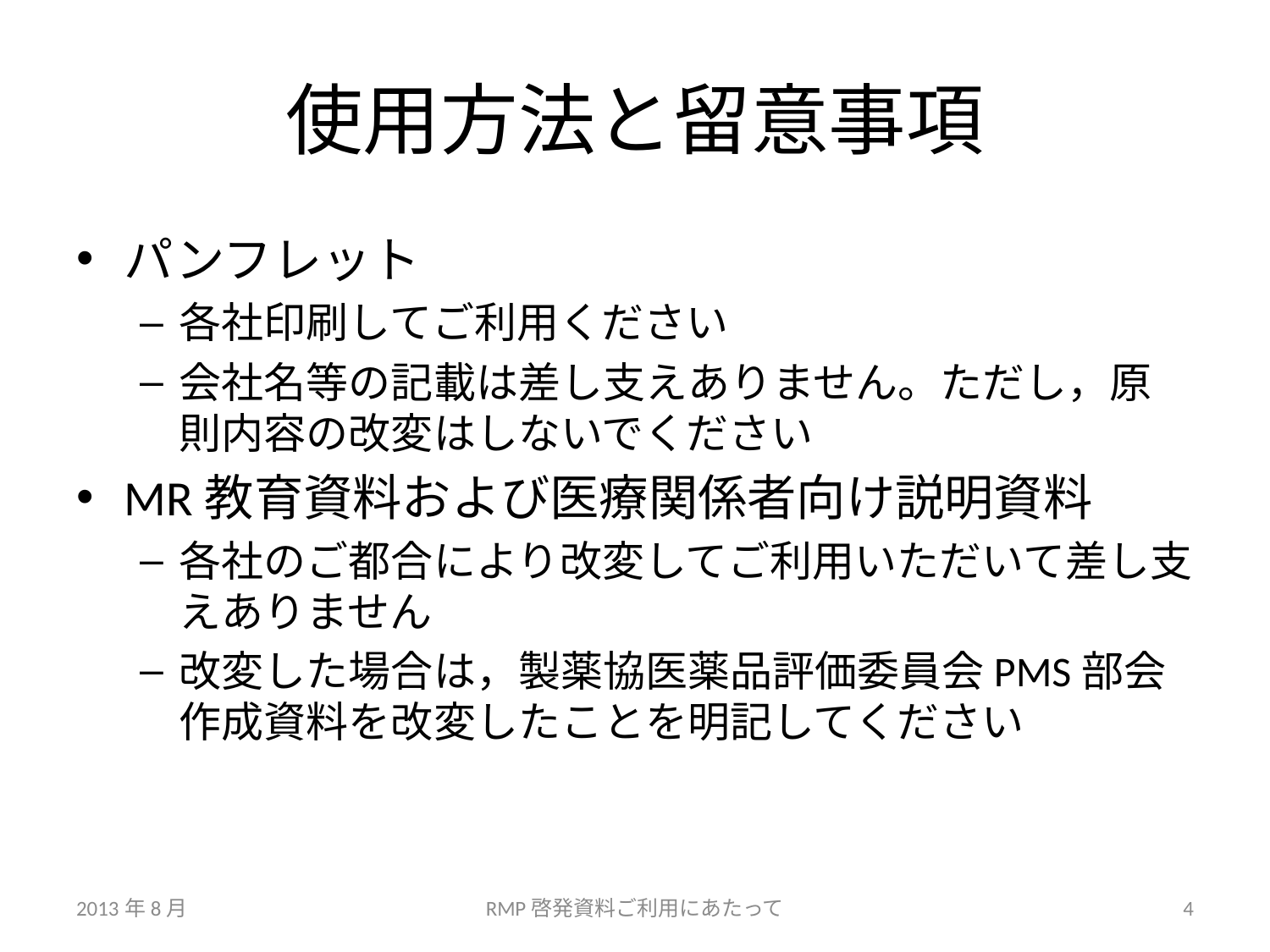

# 使用方法と留意事項
パンフレット
各社印刷してご利用ください
会社名等の記載は差し支えありません。ただし，原則内容の改変はしないでください
MR教育資料および医療関係者向け説明資料
各社のご都合により改変してご利用いただいて差し支えありません
改変した場合は，製薬協医薬品評価委員会PMS部会作成資料を改変したことを明記してください

2013年8月
RMP啓発資料ご利用にあたって
4